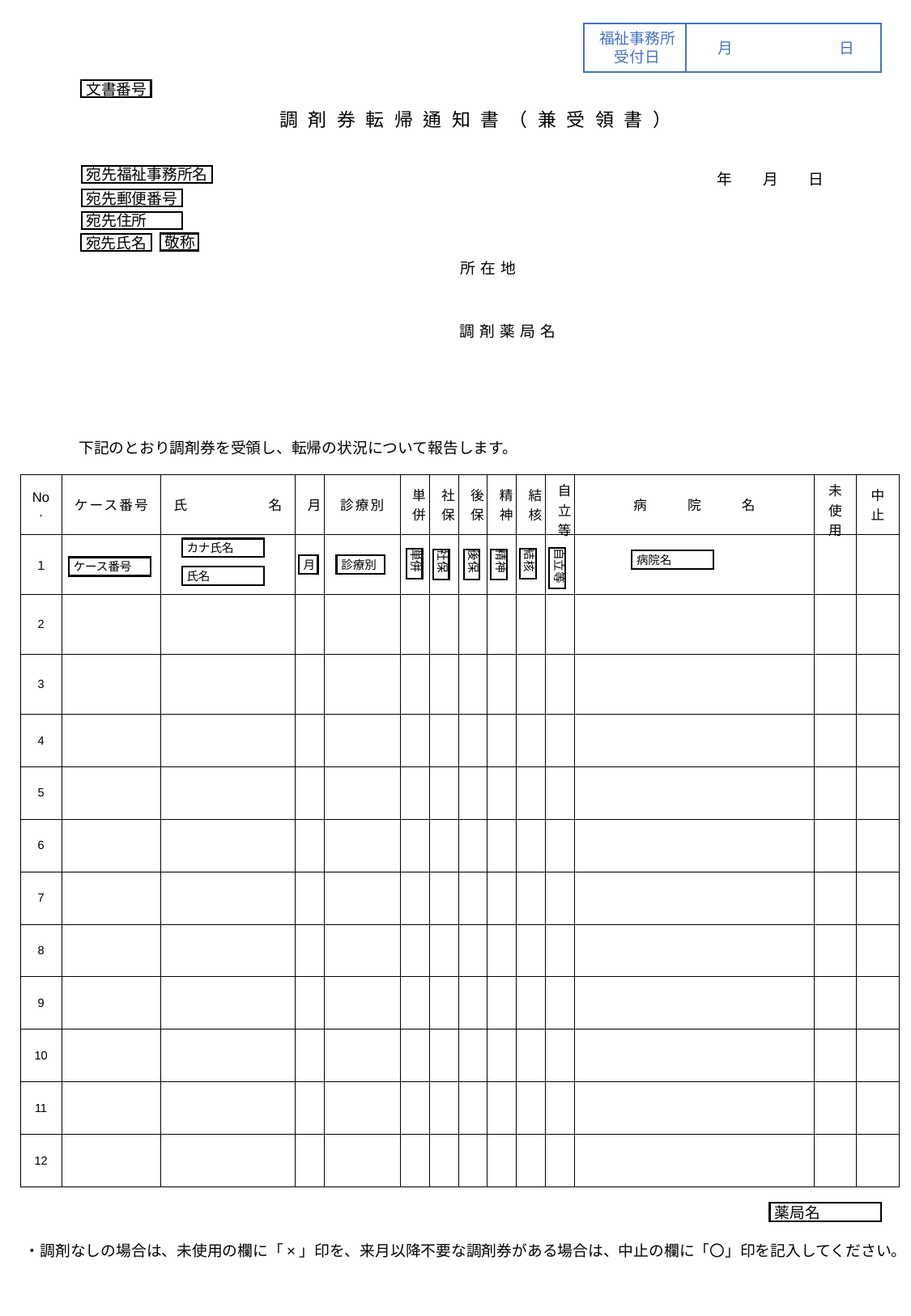

福祉事務所
受付日
月	日
文書番号
調剤券転帰通知書（兼受領書）
宛先福祉事務所名
　　年　　月　　日
宛先郵便番号
宛先住所
敬称
宛先氏名
所在地
調剤薬局名
下記のとおり調剤券を受領し、転帰の状況について報告します。
| No. | ケース番号 | 氏　　　　　　名 | 月 | 診療別 | 単併 | 社保 | 後保 | 精神 | 結核 | 自立等 | 病　　　院　　　名 | 未使用 | 中止 |
| --- | --- | --- | --- | --- | --- | --- | --- | --- | --- | --- | --- | --- | --- |
| １ |  |  |  |  |  |  |  |  |  |  |  |  |  |
| 2 |  |  |  |  |  |  |  |  |  |  |  |  |  |
| 3 |  |  |  |  |  |  |  |  |  |  |  |  |  |
| 4 |  |  |  |  |  |  |  |  |  |  |  |  |  |
| 5 |  |  |  |  |  |  |  |  |  |  |  |  |  |
| 6 |  |  |  |  |  |  |  |  |  |  |  |  |  |
| 7 |  |  |  |  |  |  |  |  |  |  |  |  |  |
| 8 |  |  |  |  |  |  |  |  |  |  |  |  |  |
| 9 |  |  |  |  |  |  |  |  |  |  |  |  |  |
| 10 |  |  |  |  |  |  |  |  |  |  |  |  |  |
| 11 |  |  |  |  |  |  |  |  |  |  |  |  |  |
| 12 |  |  |  |  |  |  |  |  |  |  |  |  |  |
カナ氏名
自立等
結核
単併
社保
後保
精神
病院名
月
診療別
ケース番号
氏名
薬局名
・調剤なしの場合は、未使用の欄に「×」印を、来月以降不要な調剤券がある場合は、中止の欄に「〇」印を記入してください。